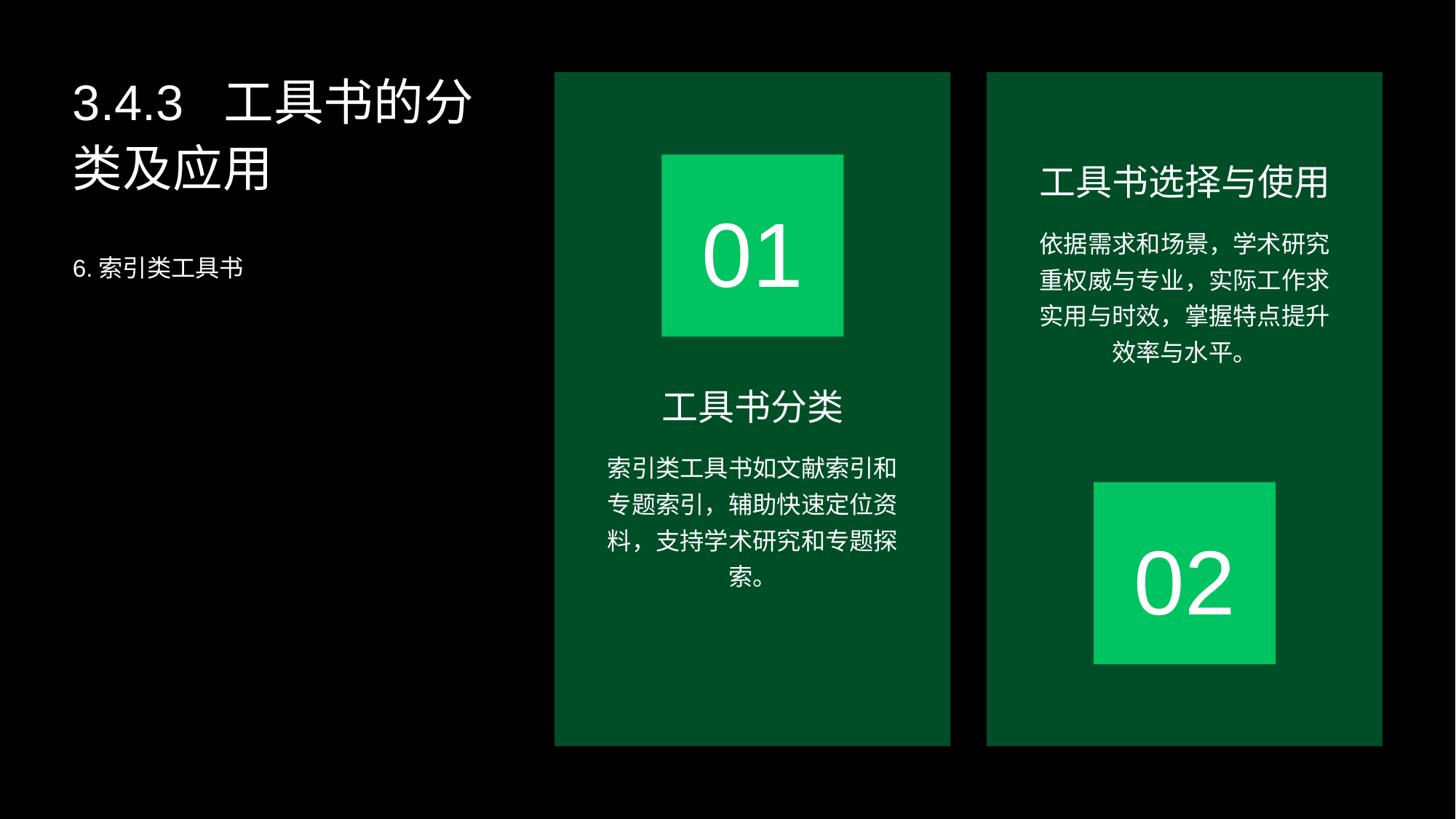

3.4.3  工具书的分类及应用

工具书选择与使用
01
依据需求和场景，学术研究重权威与专业，实际工作求实用与时效，掌握特点提升效率与水平。
6.索引类工具书
工具书分类
索引类工具书如文献索引和专题索引，辅助快速定位资料，支持学术研究和专题探索。

02